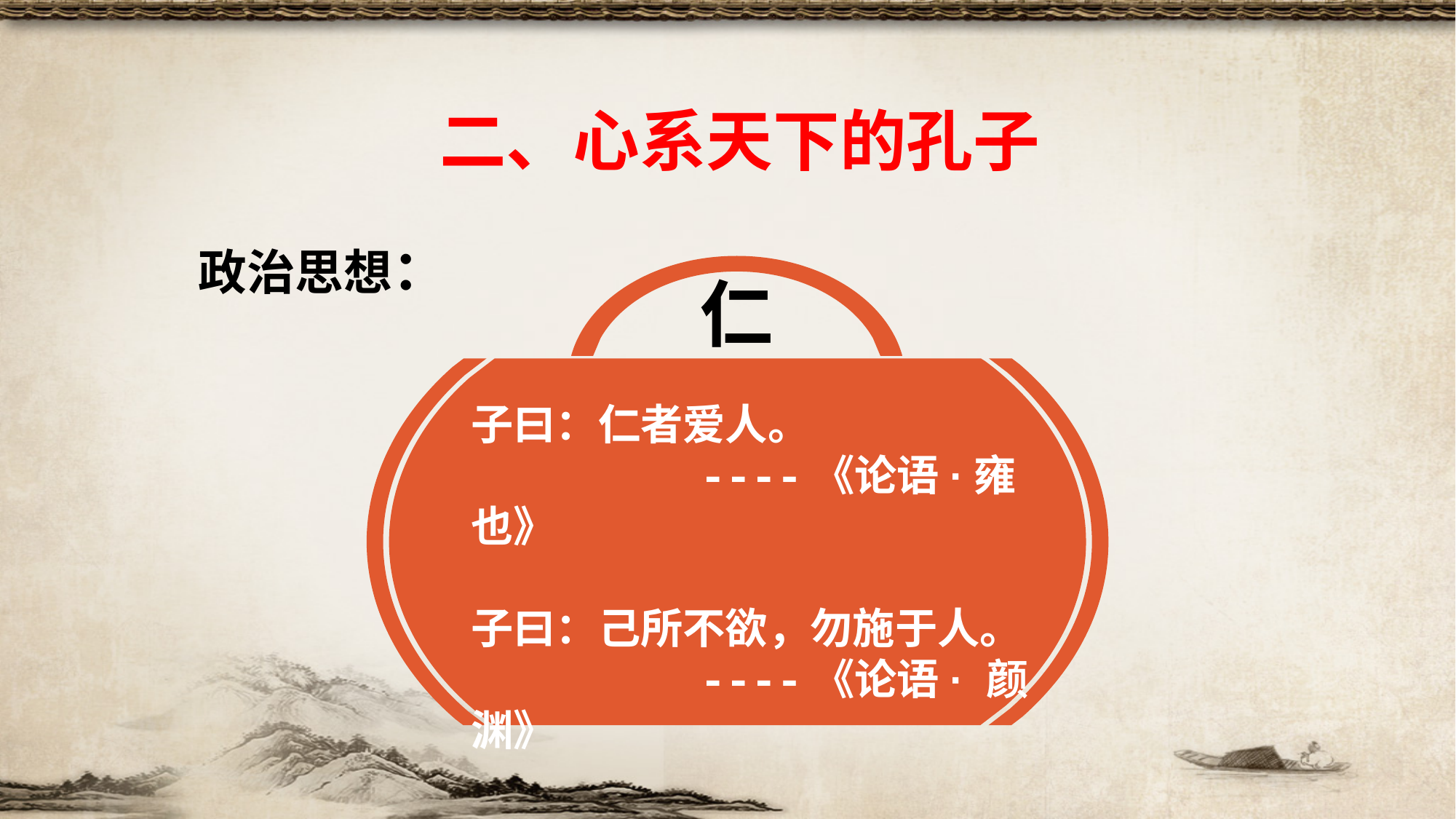

二、心系天下的孔子
政治思想：
仁

子曰：仁者爱人。
         ----《论语·雍也》

子曰：己所不欲，勿施于人。
         ----《论语· 颜渊》